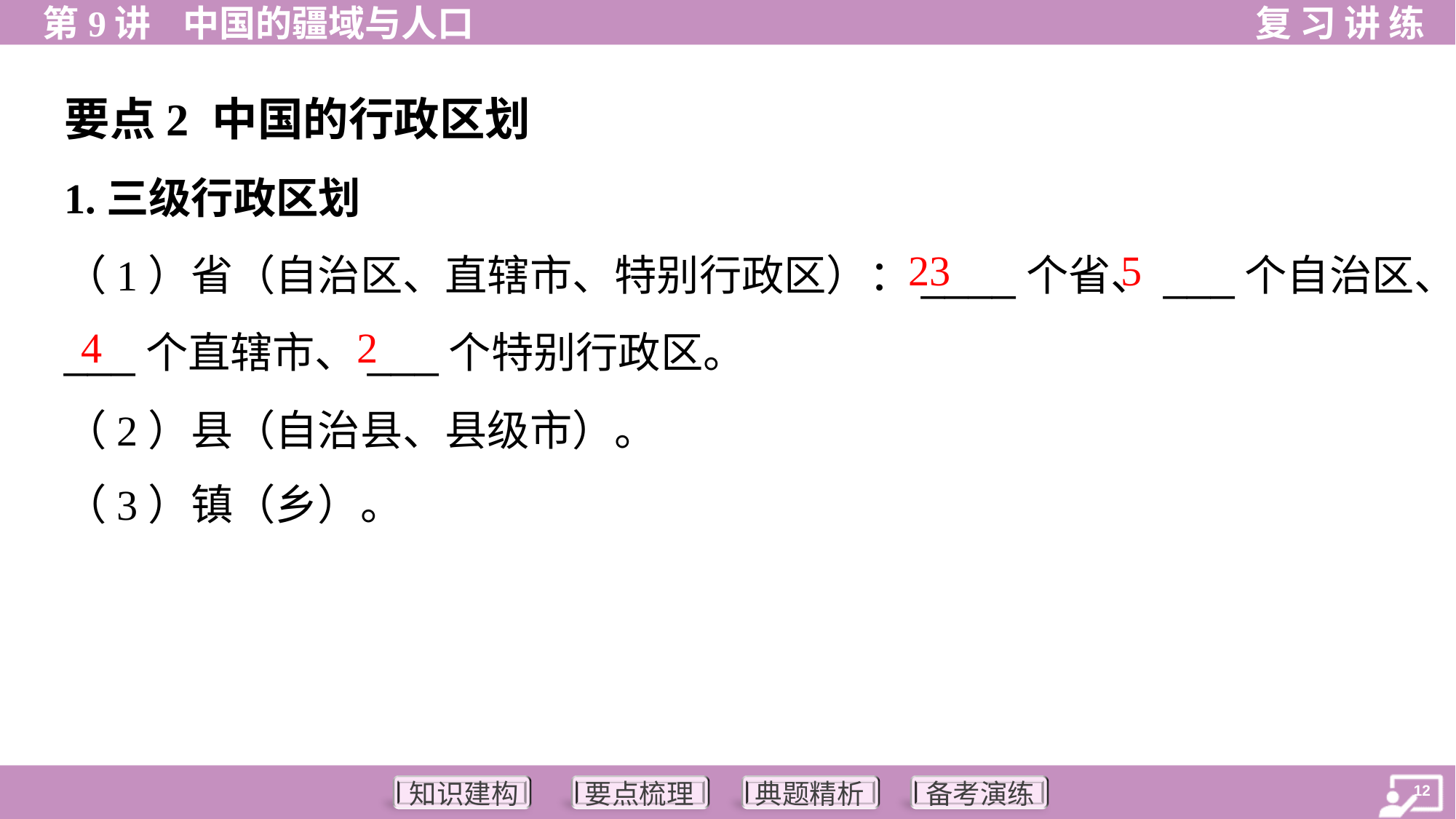

要点2 中国的行政区划
1.三级行政区划
（1）省（自治区、直辖市、特别行政区）：____个省、___个自治区、
___个直辖市、___个特别行政区。
（2）县（自治县、县级市）。
（3）镇（乡）。
23
5
4
2